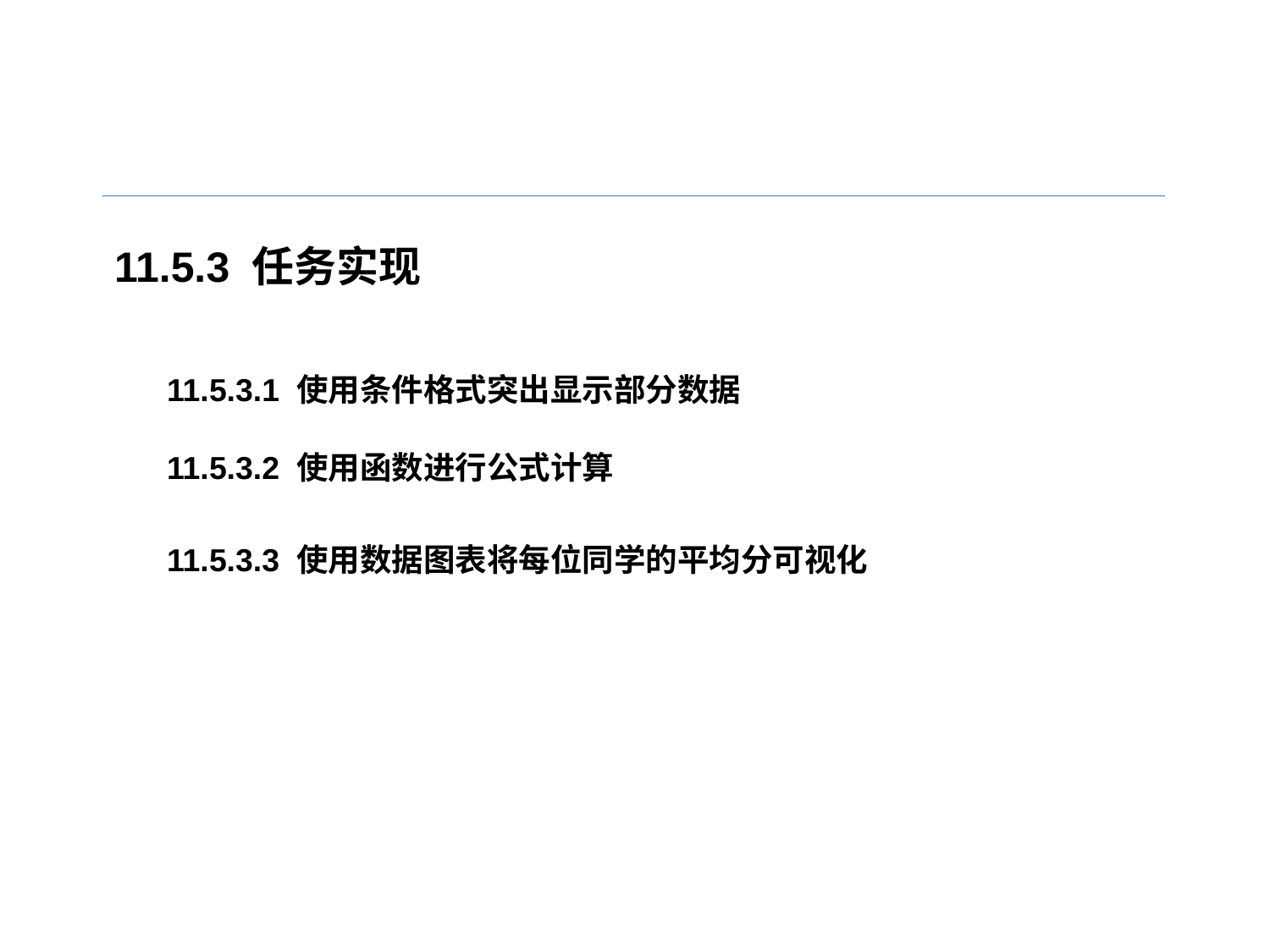

11.5.3 任务实现
11.5.3.1 使用条件格式突出显示部分数据
11.5.3.2 使用函数进行公式计算
11.5.3.3 使用数据图表将每位同学的平均分可视化